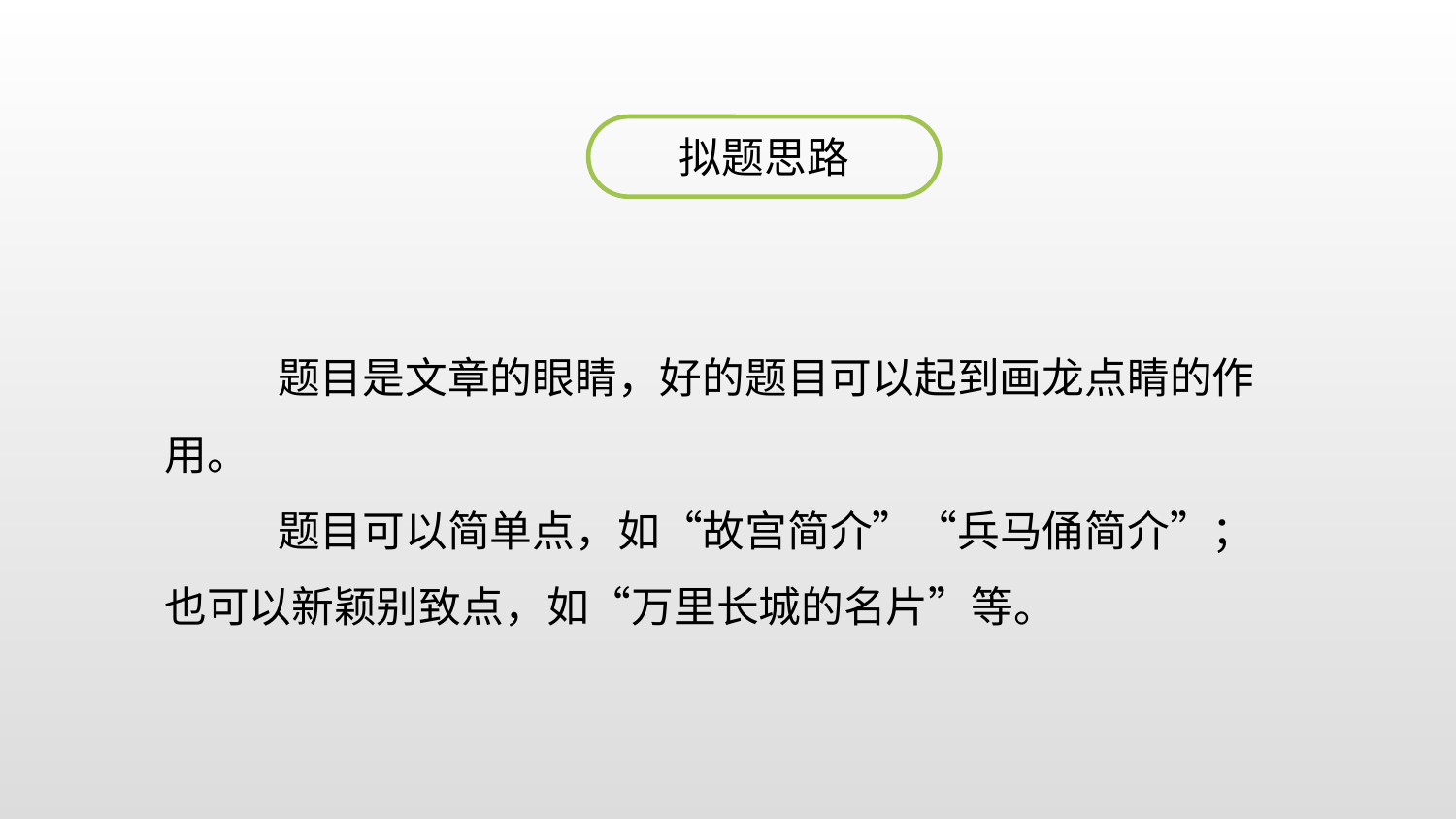

拟题思路
题目是文章的眼睛，好的题目可以起到画龙点睛的作用。
题目可以简单点，如“故宫简介”“兵马俑简介”；也可以新颖别致点，如“万里长城的名片”等。